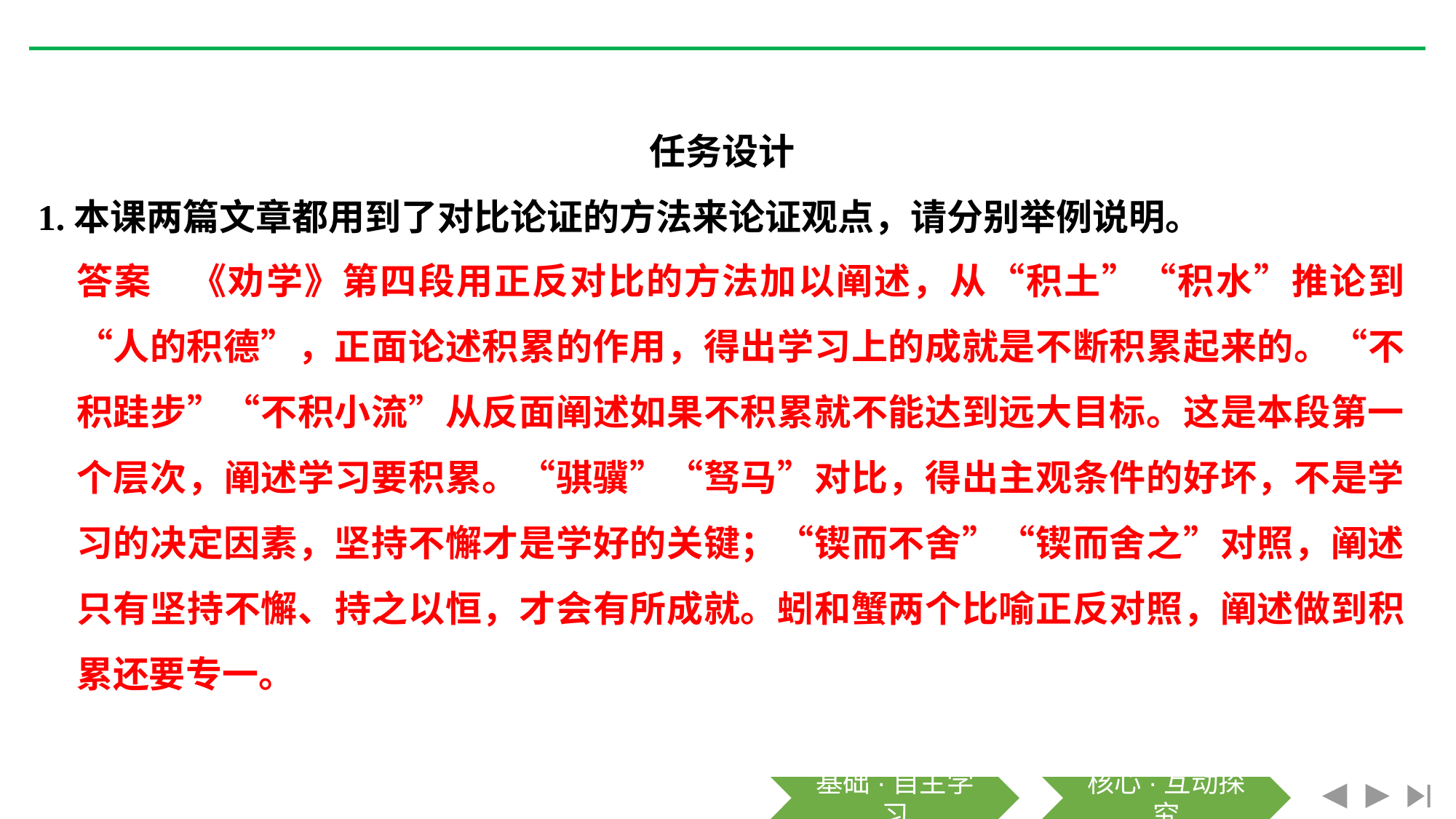

任务设计
1.本课两篇文章都用到了对比论证的方法来论证观点，请分别举例说明。
答案　《劝学》第四段用正反对比的方法加以阐述，从“积土”“积水”推论到“人的积德”，正面论述积累的作用，得出学习上的成就是不断积累起来的。“不积跬步”“不积小流”从反面阐述如果不积累就不能达到远大目标。这是本段第一个层次，阐述学习要积累。“骐骥”“驽马”对比，得出主观条件的好坏，不是学习的决定因素，坚持不懈才是学好的关键；“锲而不舍”“锲而舍之”对照，阐述只有坚持不懈、持之以恒，才会有所成就。蚓和蟹两个比喻正反对照，阐述做到积累还要专一。